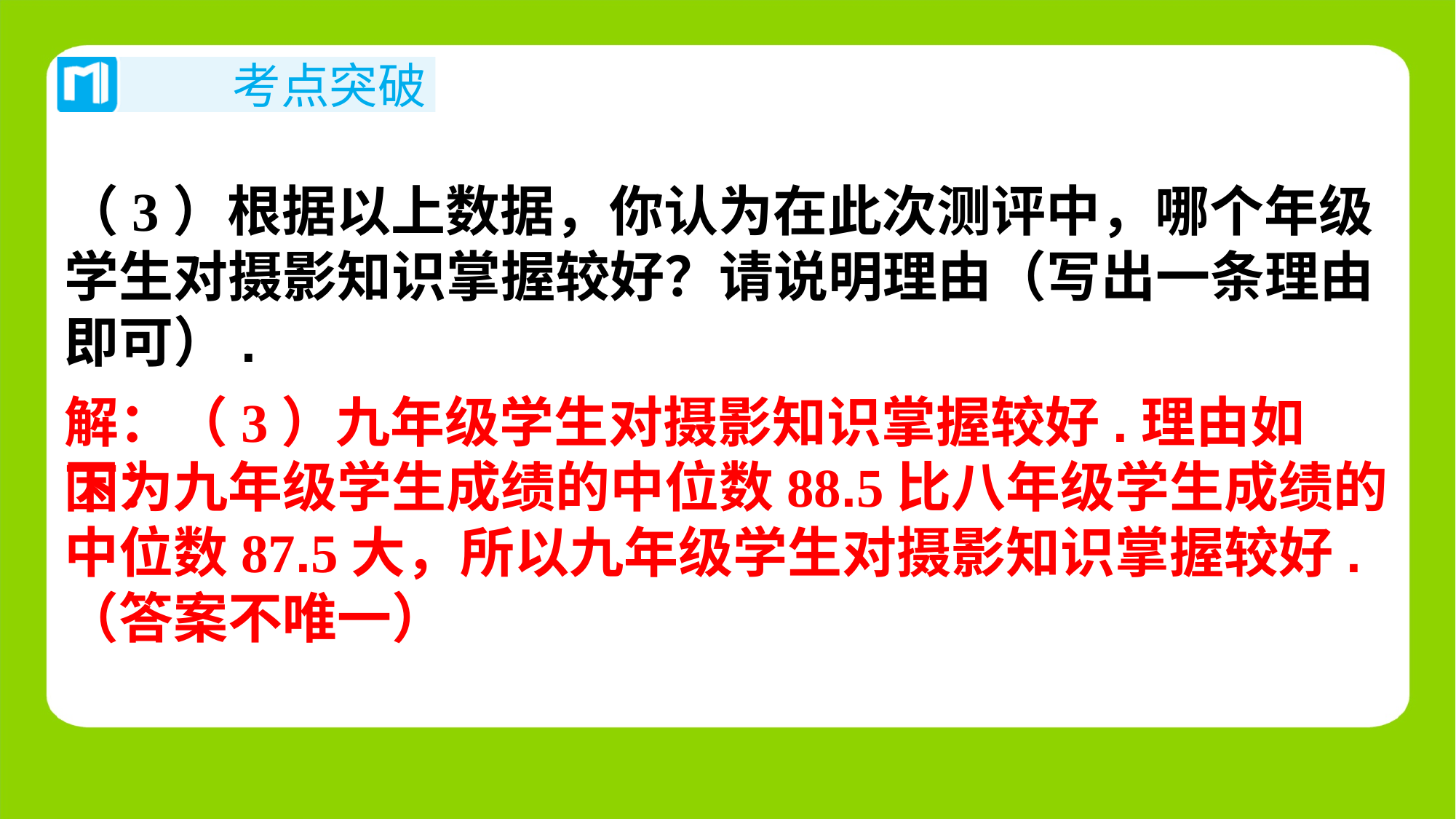

（3）根据以上数据，你认为在此次测评中，哪个年级
学生对摄影知识掌握较好？请说明理由（写出一条理由
即可）.
解：（3）九年级学生对摄影知识掌握较好.理由如下：
因为九年级学生成绩的中位数88.5比八年级学生成绩的
中位数87.5大，所以九年级学生对摄影知识掌握较好.
（答案不唯一）